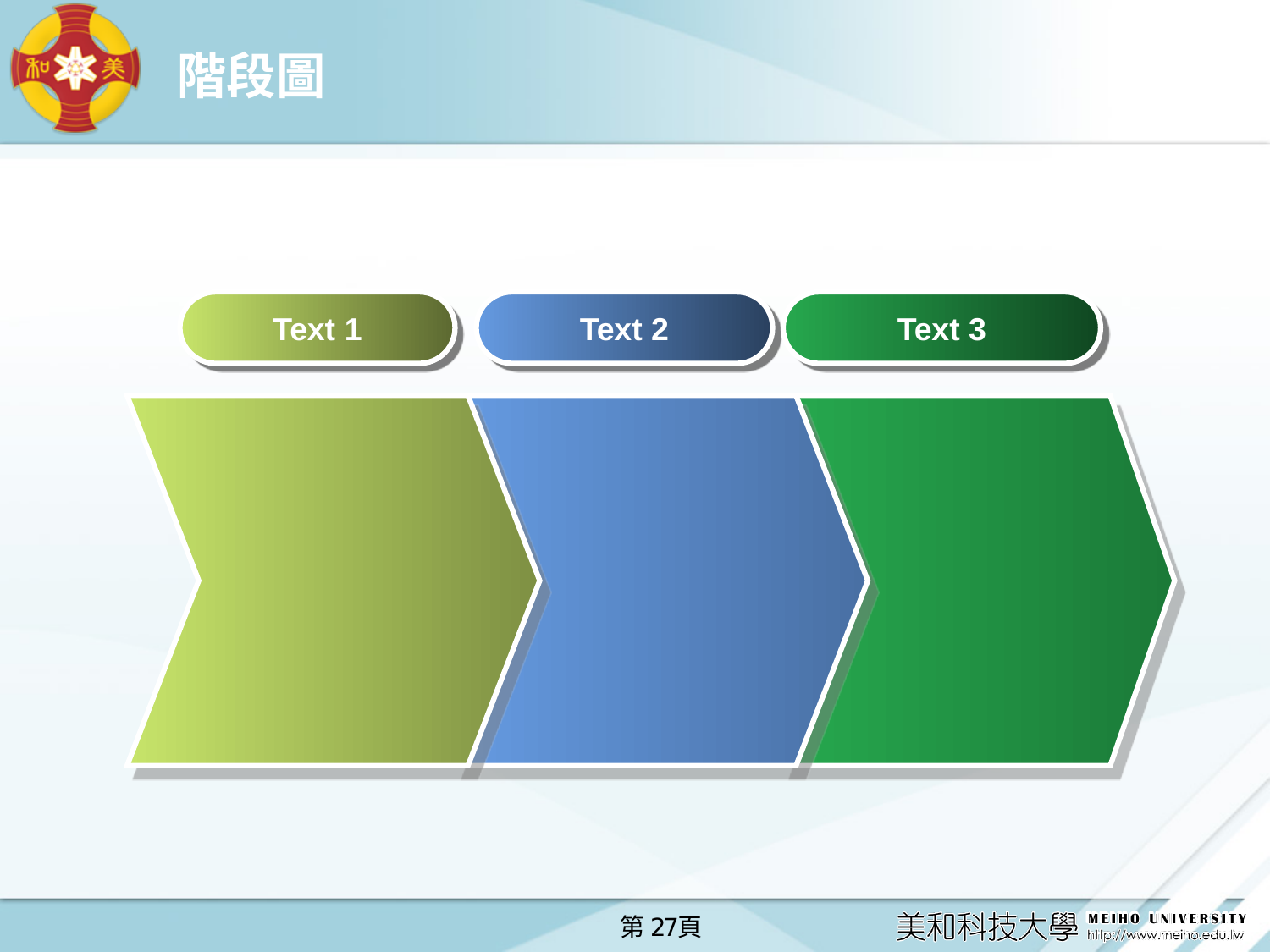

# 階段圖
Text 1
Text 2
Text 3